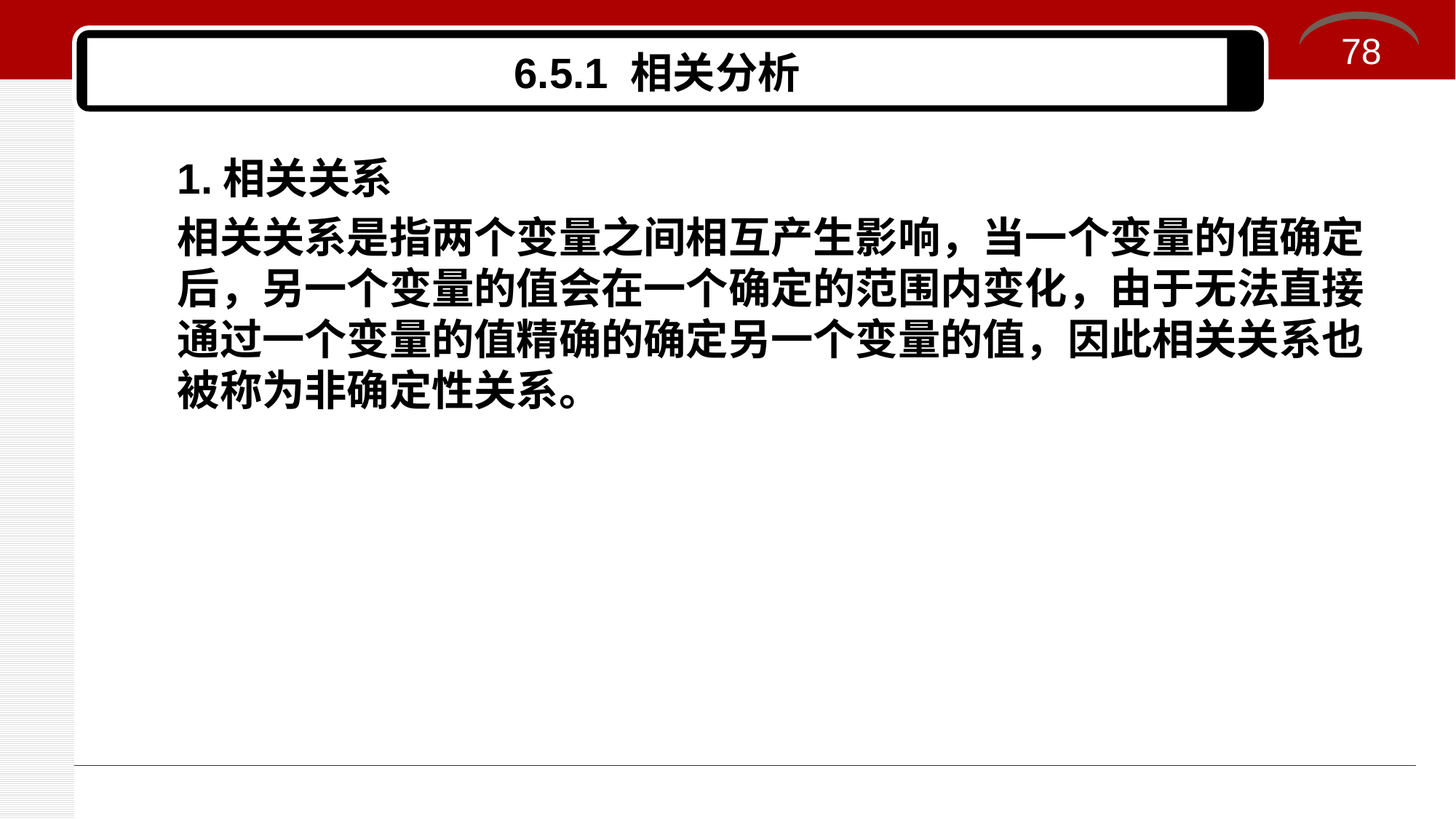

78
# 6.5.1 相关分析
1.相关关系
相关关系是指两个变量之间相互产生影响，当一个变量的值确定后，另一个变量的值会在一个确定的范围内变化，由于无法直接通过一个变量的值精确的确定另一个变量的值，因此相关关系也被称为非确定性关系。